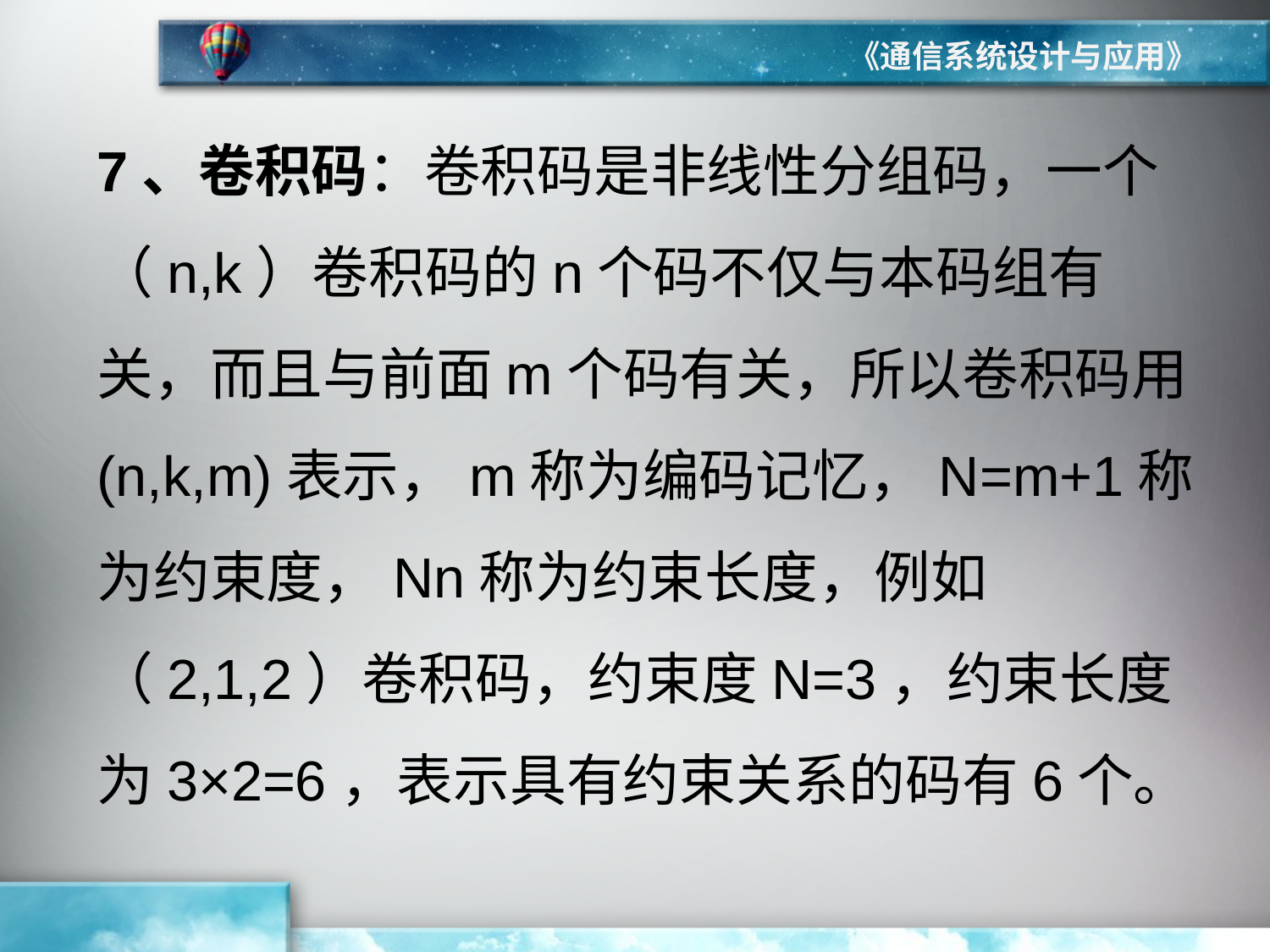

《通信系统设计与应用》
7、卷积码：卷积码是非线性分组码，一个（n,k）卷积码的n个码不仅与本码组有关，而且与前面m个码有关，所以卷积码用(n,k,m)表示，m称为编码记忆，N=m+1称为约束度，Nn称为约束长度，例如（2,1,2）卷积码，约束度N=3，约束长度为3×2=6，表示具有约束关系的码有6个。